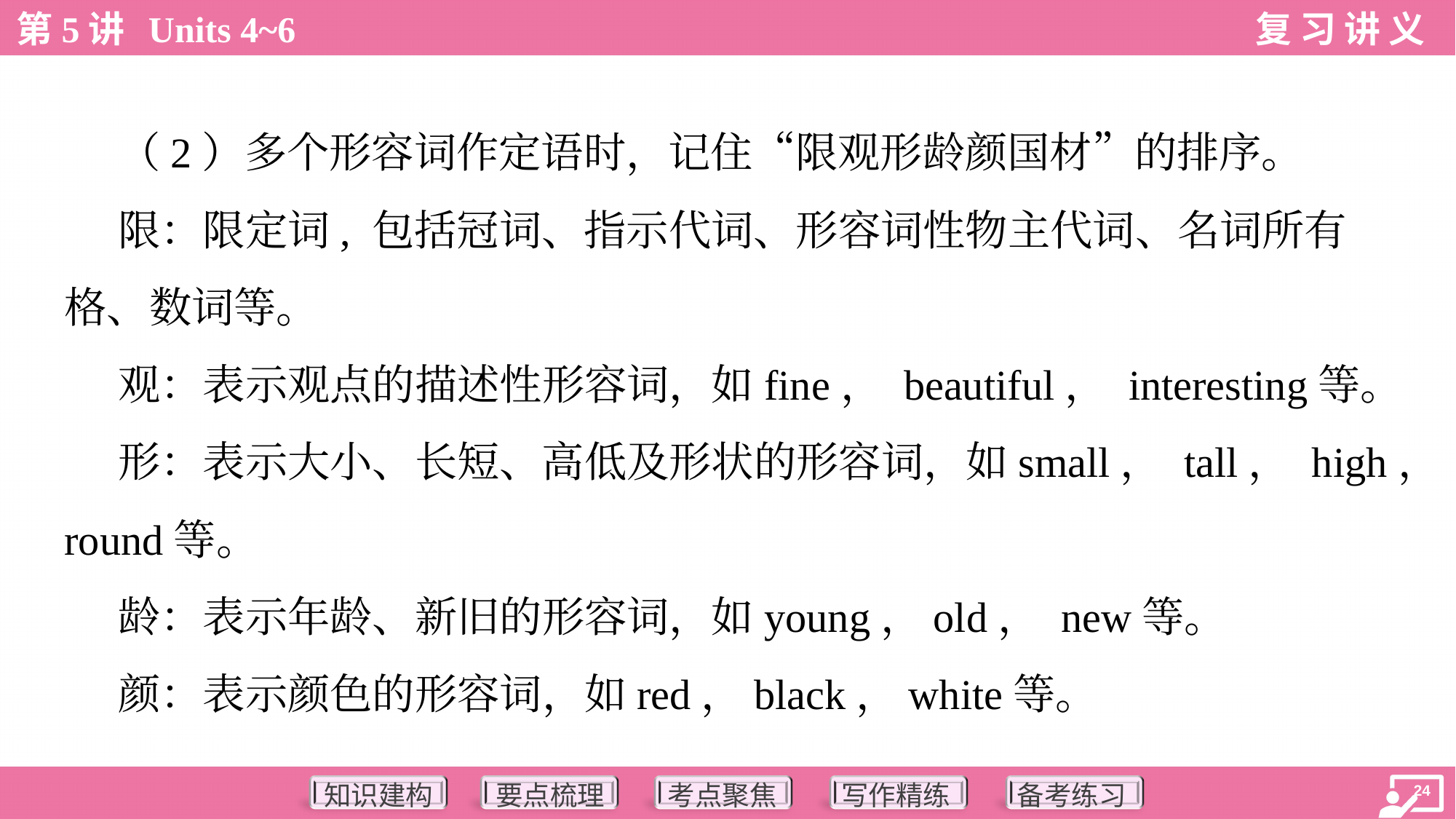

（2）多个形容词作定语时，记住“限观形龄颜国材”的排序。
    限：限定词, 包括冠词、指示代词、形容词性物主代词、名词所有
格、数词等。
    观：表示观点的描述性形容词，如fine， beautiful， interesting等。
    形：表示大小、长短、高低及形状的形容词，如small， tall， high，
round等。
    龄：表示年龄、新旧的形容词，如young，old， new等。
    颜：表示颜色的形容词，如red，black，white等。